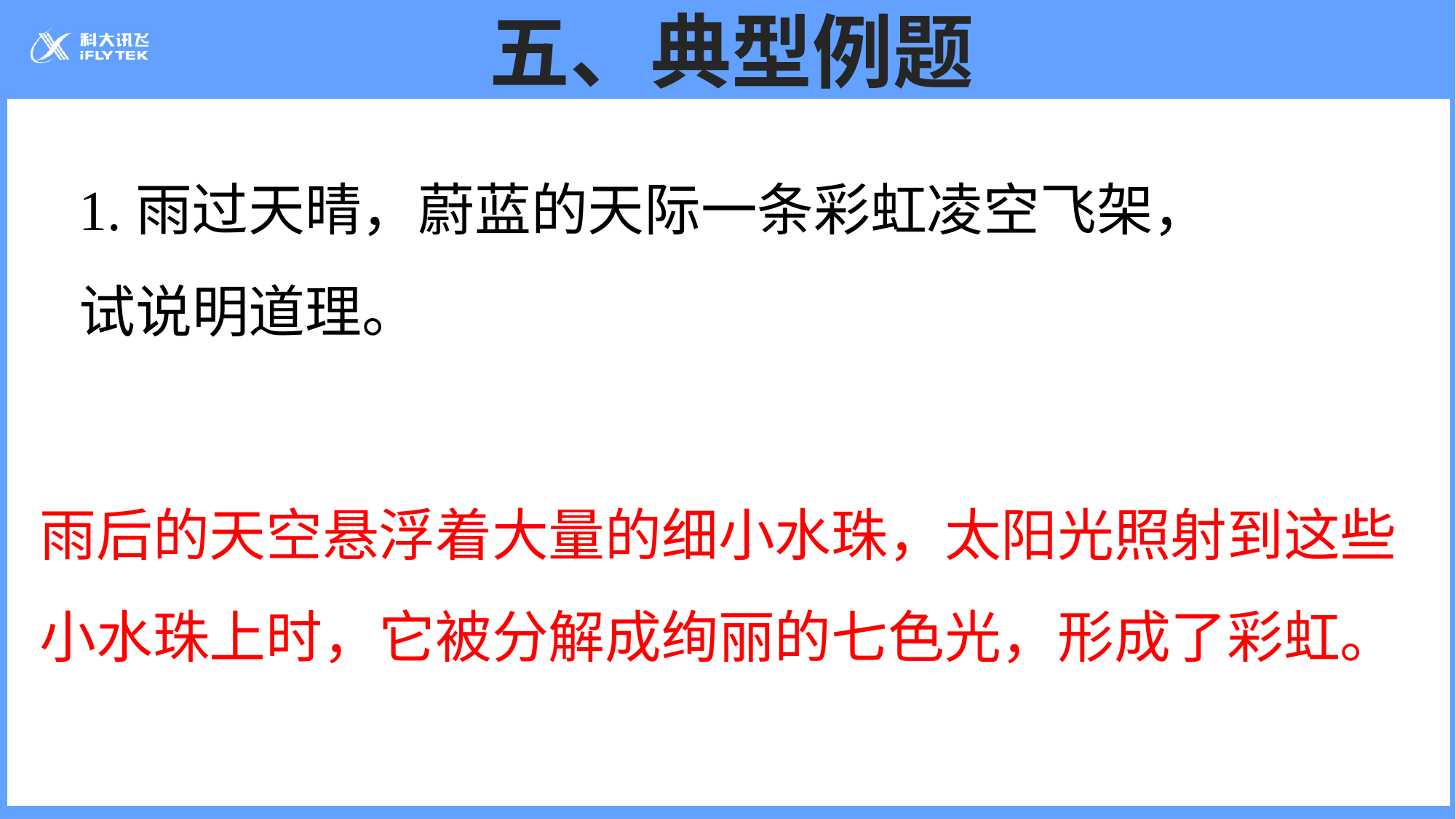

# 五、典型例题
1.雨过天晴，蔚蓝的天际一条彩虹凌空飞架，试说明道理。
雨后的天空悬浮着大量的细小水珠，太阳光照射到这些小水珠上时，它被分解成绚丽的七色光，形成了彩虹。